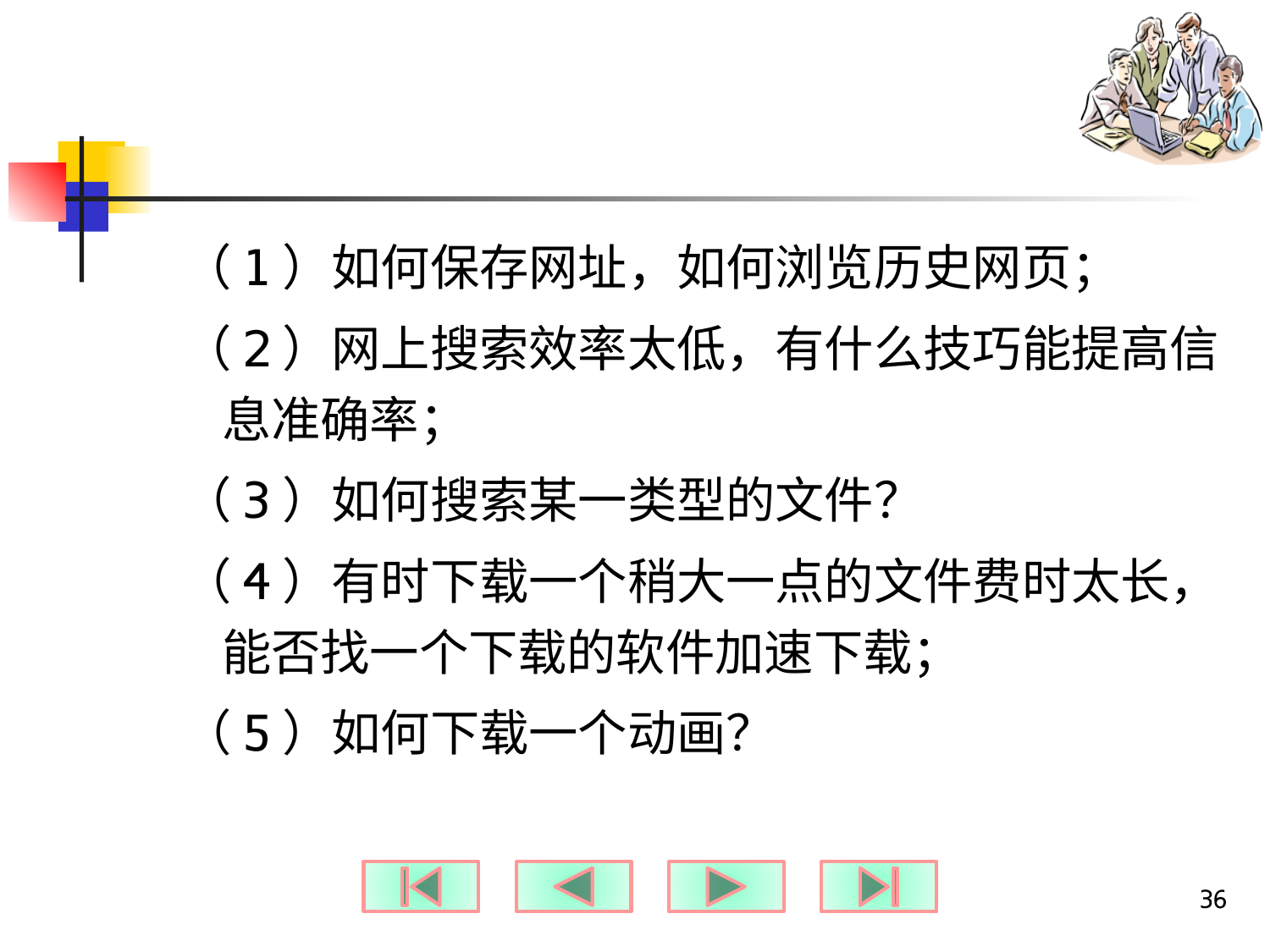

#
（1）如何保存网址，如何浏览历史网页；
（2）网上搜索效率太低，有什么技巧能提高信息准确率；
（3）如何搜索某一类型的文件？
（4）有时下载一个稍大一点的文件费时太长，能否找一个下载的软件加速下载；
（5）如何下载一个动画？
36